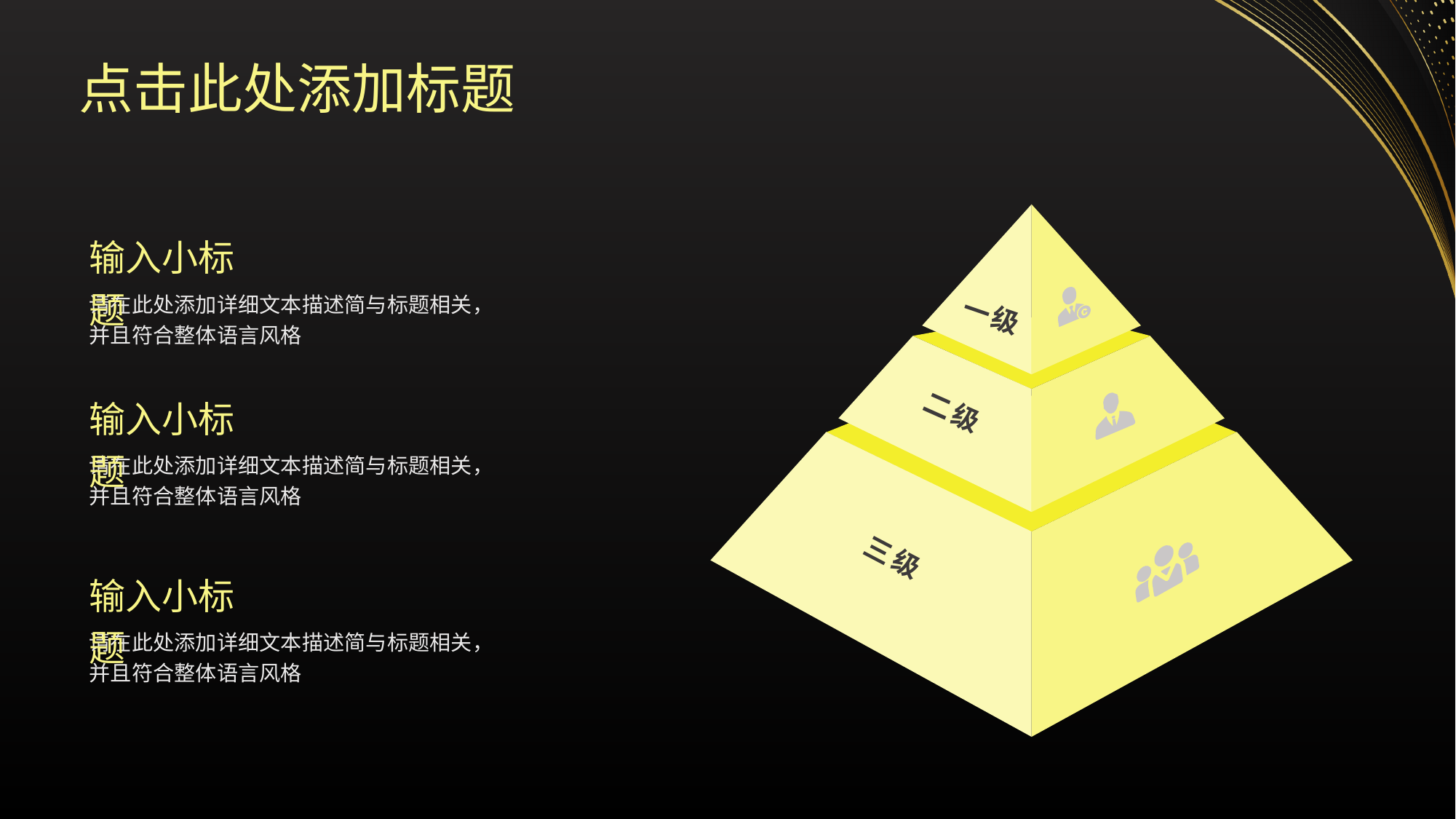

点击此处添加标题

输入小标题
请在此处添加详细文本描述简与标题相关，并且符合整体语言风格

一级

输入小标题
二级

请在此处添加详细文本描述简与标题相关，并且符合整体语言风格
三级

输入小标题
请在此处添加详细文本描述简与标题相关，并且符合整体语言风格